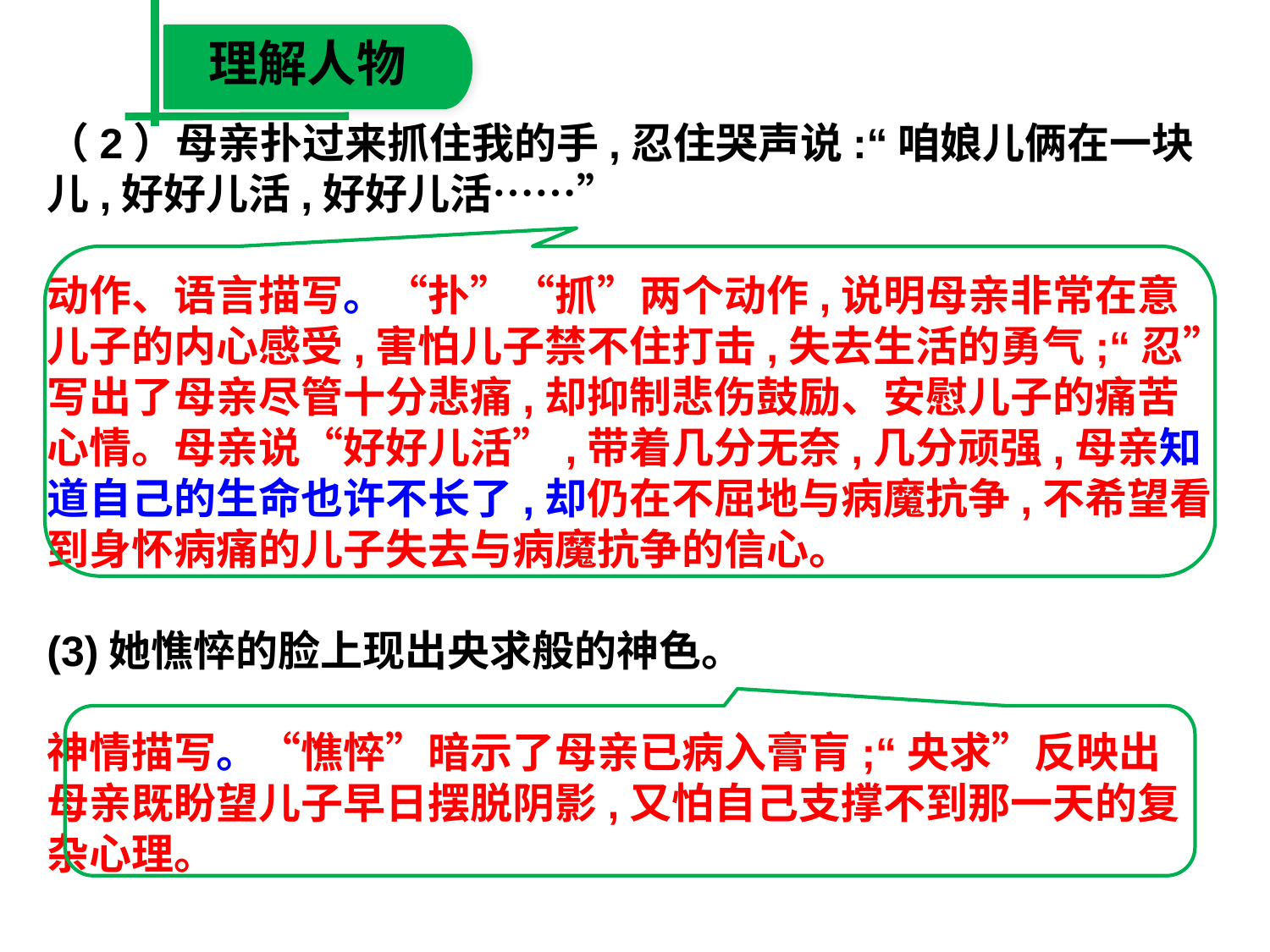

理解人物
（2）母亲扑过来抓住我的手,忍住哭声说:“咱娘儿俩在一块
儿,好好儿活,好好儿活……”

动作、语言描写。“扑”“抓”两个动作,说明母亲非常在意
儿子的内心感受,害怕儿子禁不住打击,失去生活的勇气;“忍”
写出了母亲尽管十分悲痛,却抑制悲伤鼓励、安慰儿子的痛苦
心情。母亲说“好好儿活”,带着几分无奈,几分顽强,母亲知
道自己的生命也许不长了,却仍在不屈地与病魔抗争,不希望看
到身怀病痛的儿子失去与病魔抗争的信心。

(3)她憔悴的脸上现出央求般的神色。

神情描写。“憔悴”暗示了母亲已病入膏肓;“央求”反映出
母亲既盼望儿子早日摆脱阴影,又怕自己支撑不到那一天的复
杂心理。

写出了母亲的兴奋喜悦。